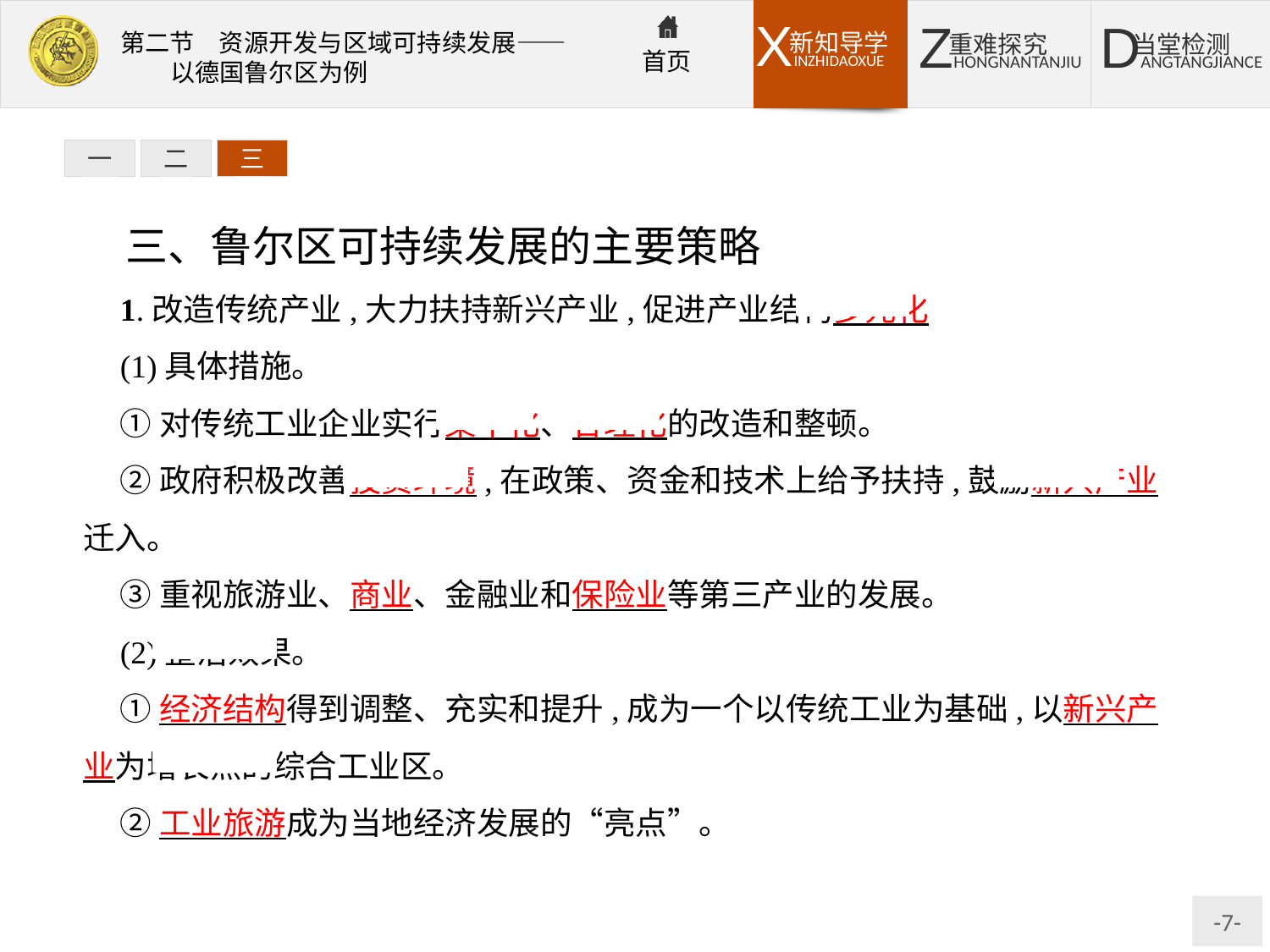

一
二
三
三、鲁尔区可持续发展的主要策略
1.改造传统产业,大力扶持新兴产业,促进产业结构多元化
(1)具体措施。
①对传统工业企业实行集中化、合理化的改造和整顿。
②政府积极改善投资环境,在政策、资金和技术上给予扶持,鼓励新兴产业迁入。
③重视旅游业、商业、金融业和保险业等第三产业的发展。
(2)整治效果。
①经济结构得到调整、充实和提升,成为一个以传统工业为基础,以新兴产业为增长点的综合工业区。
②工业旅游成为当地经济发展的“亮点”。